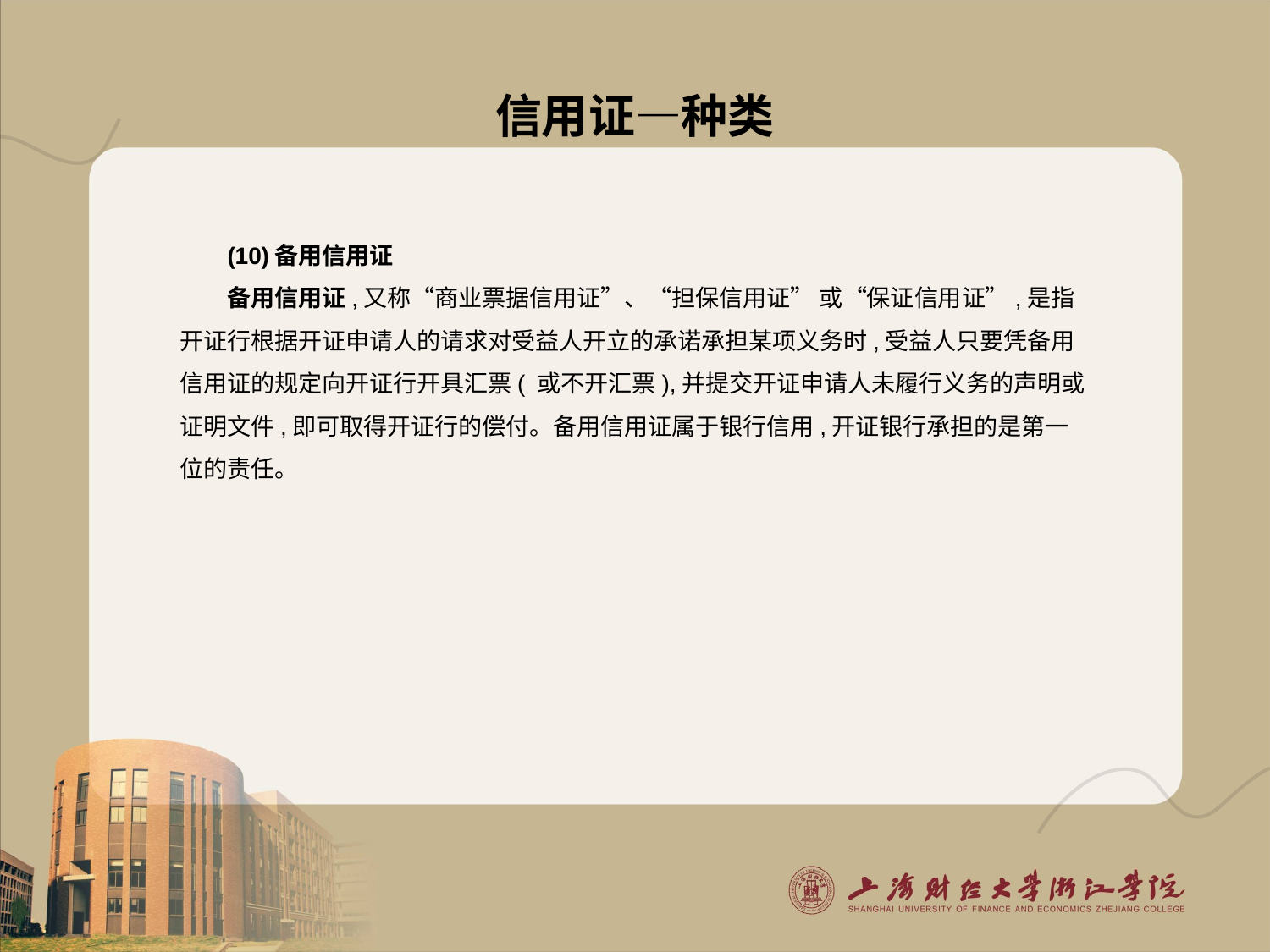

# 信用证—种类
(10)备用信用证
备用信用证,又称“商业票据信用证”、“担保信用证” 或“保证信用证”,是指开证行根据开证申请人的请求对受益人开立的承诺承担某项义务时,受益人只要凭备用信用证的规定向开证行开具汇票( 或不开汇票),并提交开证申请人未履行义务的声明或证明文件,即可取得开证行的偿付。备用信用证属于银行信用,开证银行承担的是第一位的责任。